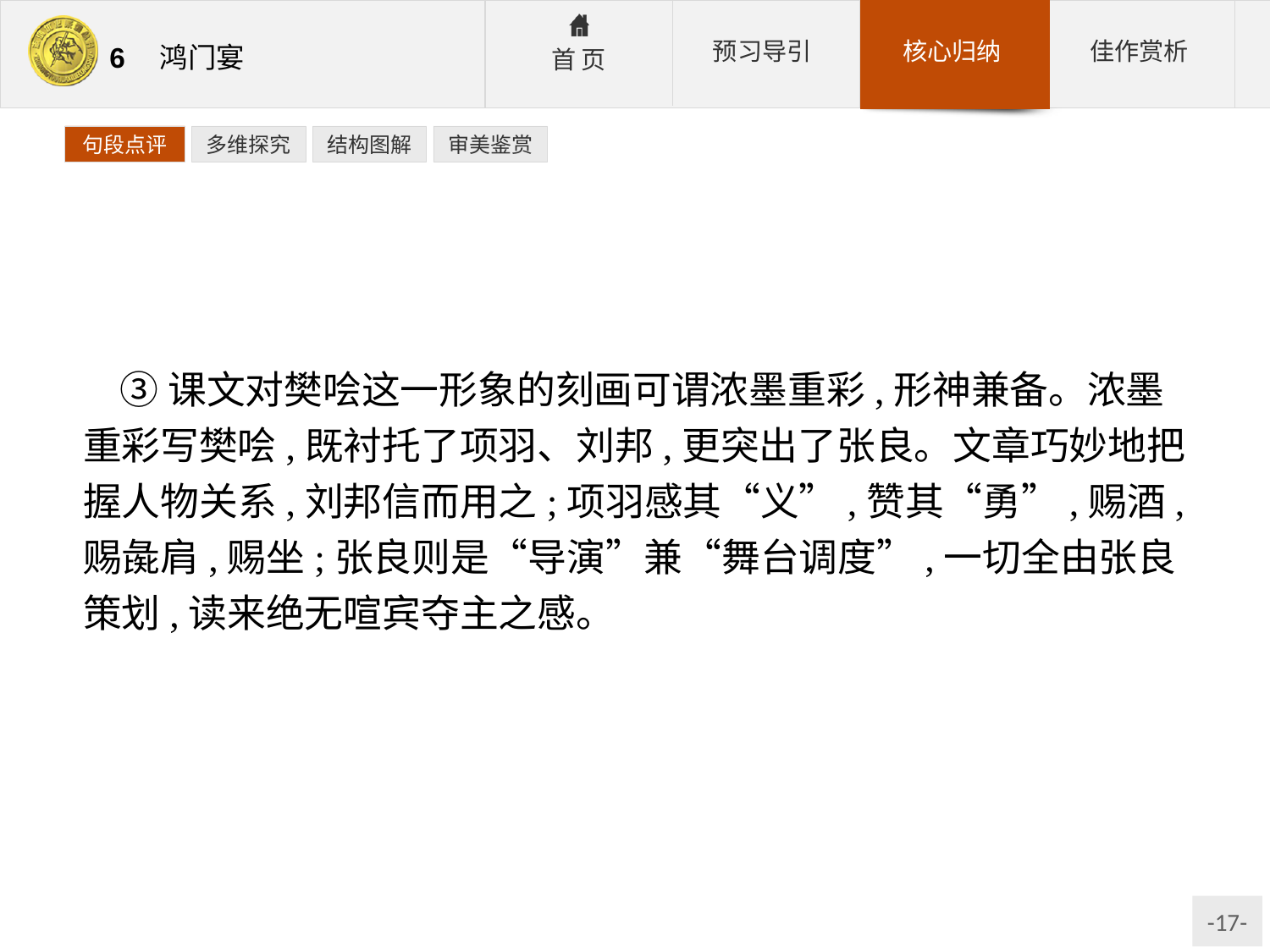

句段点评
多维探究
结构图解
审美鉴赏
③课文对樊哙这一形象的刻画可谓浓墨重彩,形神兼备。浓墨重彩写樊哙,既衬托了项羽、刘邦,更突出了张良。文章巧妙地把握人物关系,刘邦信而用之;项羽感其“义”,赞其“勇”,赐酒,赐彘肩,赐坐;张良则是“导演”兼“舞台调度”,一切全由张良策划,读来绝无喧宾夺主之感。